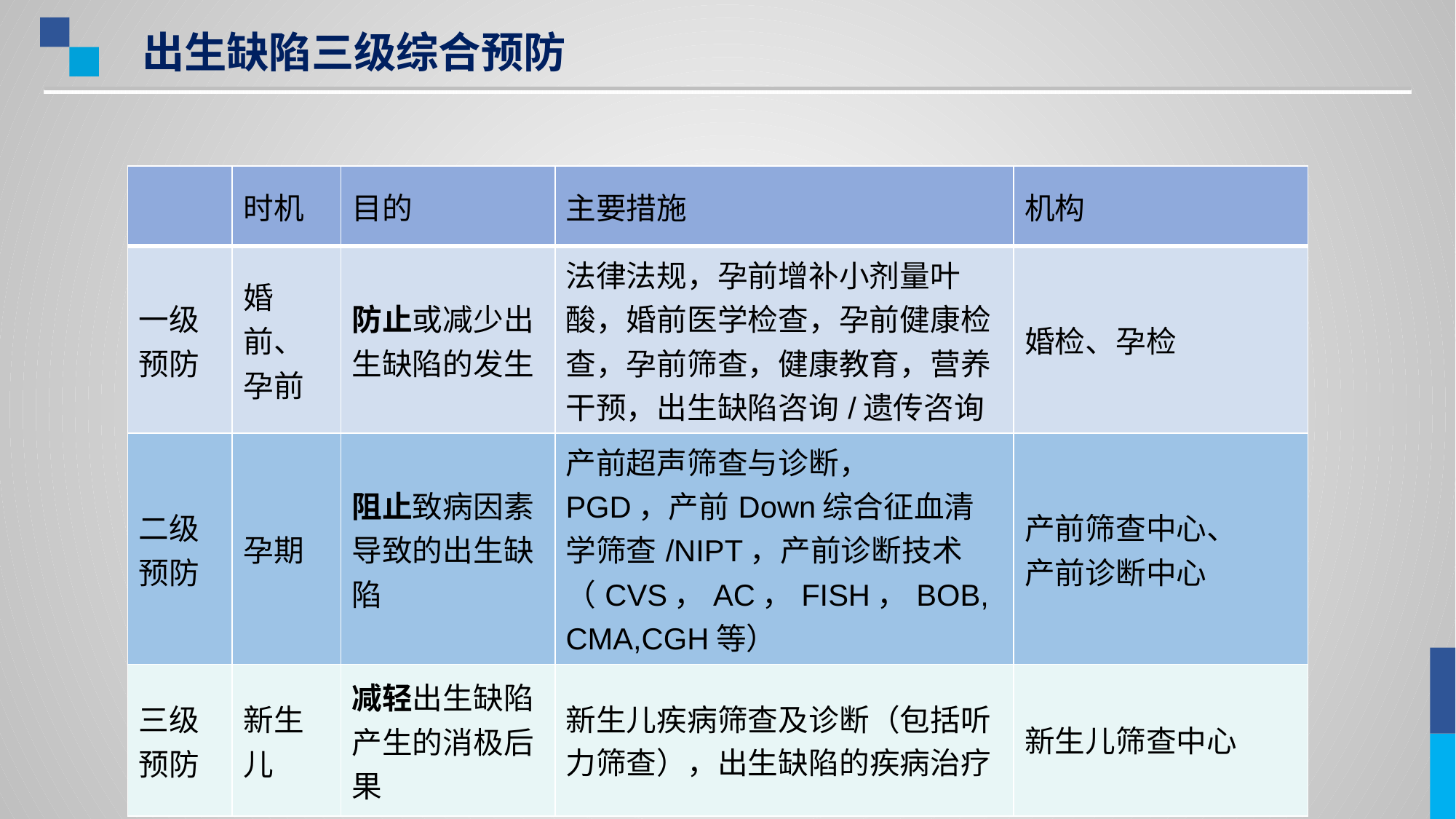

出生缺陷三级综合预防
#
|  | 时机 | 目的 | 主要措施 | 机构 |
| --- | --- | --- | --- | --- |
| 一级预防 | 婚前、孕前 | 防止或减少出生缺陷的发生 | 法律法规，孕前增补小剂量叶酸，婚前医学检查，孕前健康检查，孕前筛查，健康教育，营养干预，出生缺陷咨询/遗传咨询 | 婚检、孕检 |
| 二级预防 | 孕期 | 阻止致病因素导致的出生缺陷 | 产前超声筛查与诊断， PGD，产前Down综合征血清学筛查/NIPT，产前诊断技术（CVS，AC，FISH，BOB,CMA,CGH等） | 产前筛查中心、 产前诊断中心 |
| 三级预防 | 新生儿 | 减轻出生缺陷产生的消极后果 | 新生儿疾病筛查及诊断（包括听力筛查），出生缺陷的疾病治疗 | 新生儿筛查中心 |